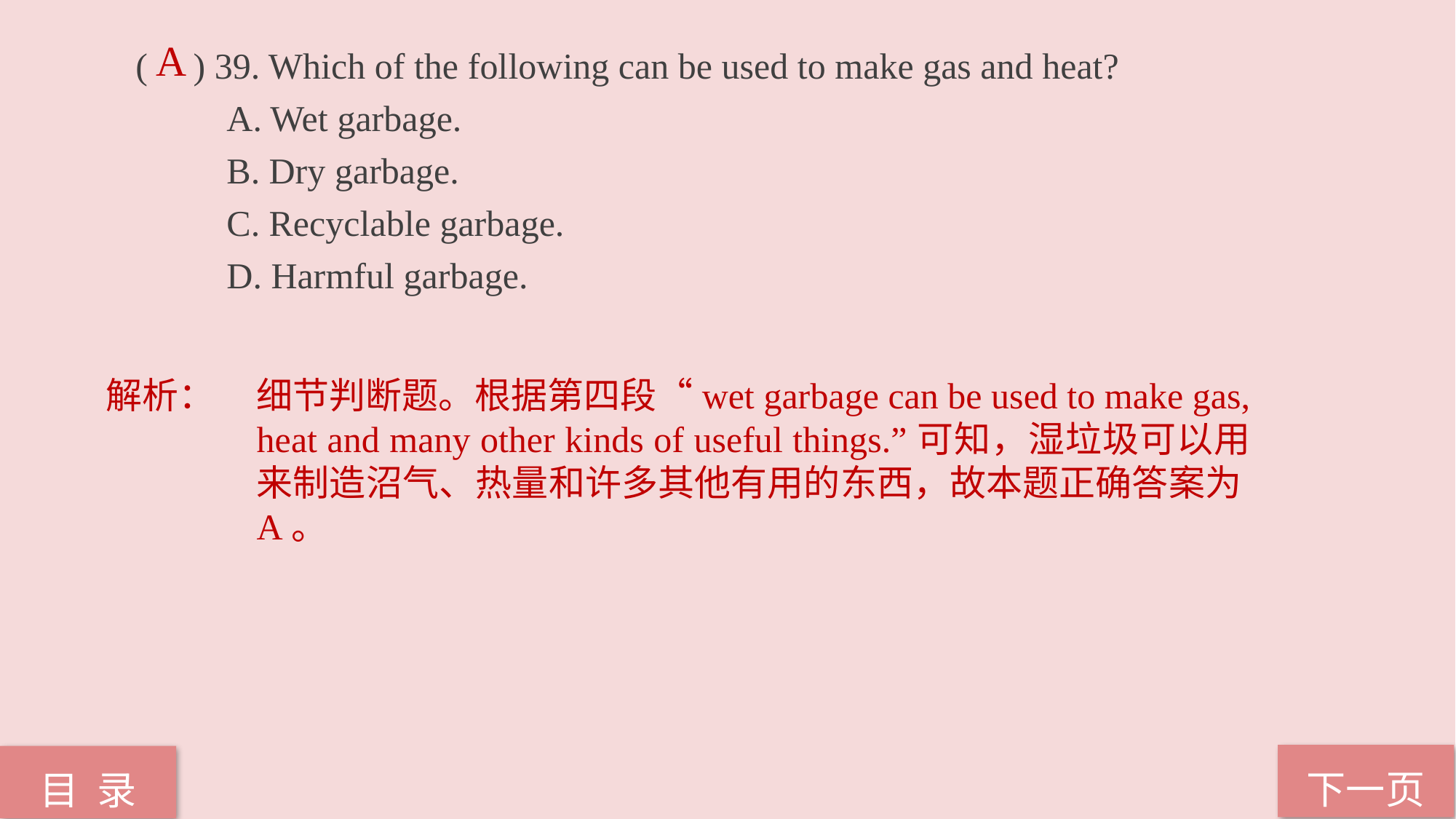

A
(     ) 39. Which of the following can be used to make gas and heat?
          A. Wet garbage.
          B. Dry garbage.
          C. Recyclable garbage.
          D. Harmful garbage.
解析：	细节判断题。根据第四段“wet garbage can be used to make gas, heat and many other kinds of useful things.”可知，湿垃圾可以用来制造沼气、热量和许多其他有用的东西，故本题正确答案为A。